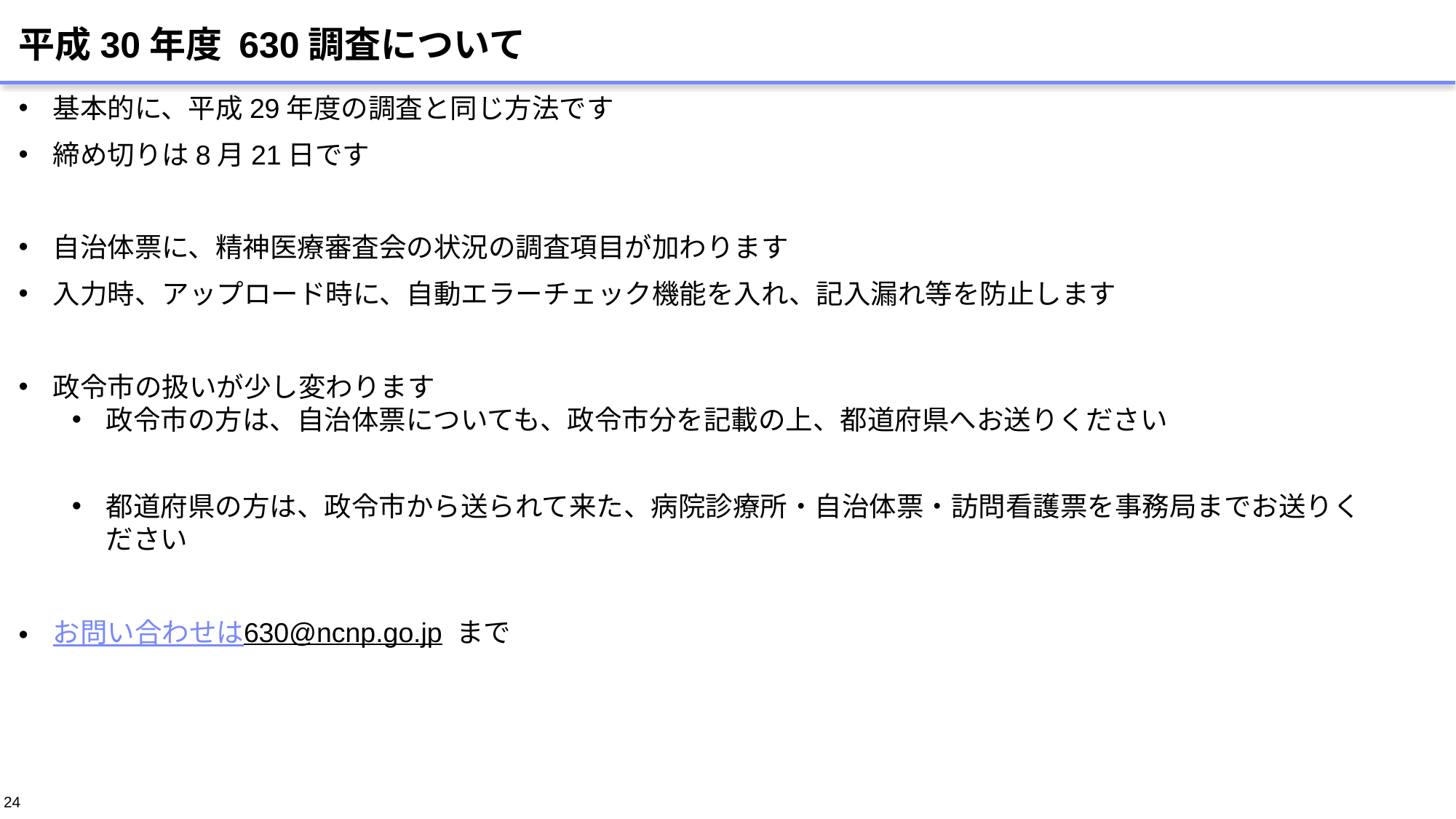

# 平成30年度 630調査について
基本的に、平成29年度の調査と同じ方法です
締め切りは8月21日です

自治体票に、精神医療審査会の状況の調査項目が加わります
入力時、アップロード時に、自動エラーチェック機能を入れ、記入漏れ等を防止します

政令市の扱いが少し変わります
政令市の方は、自治体票についても、政令市分を記載の上、都道府県へお送りください

都道府県の方は、政令市から送られて来た、病院診療所・自治体票・訪問看護票を事務局までお送りください

お問い合わせは630@ncnp.go.jp まで